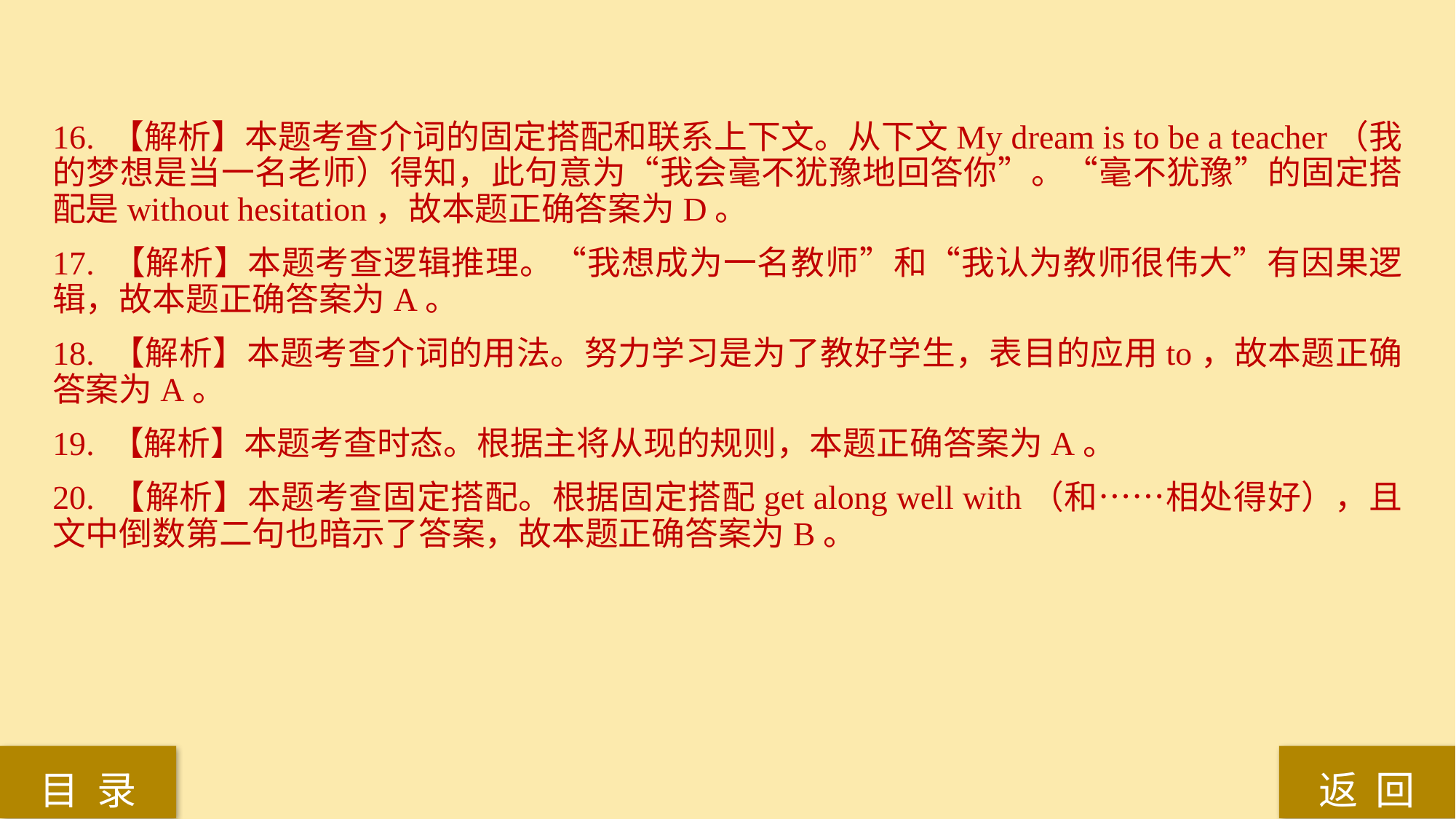

16. 【解析】本题考查介词的固定搭配和联系上下文。从下文My dream is to be a teacher（我的梦想是当一名老师）得知，此句意为“我会毫不犹豫地回答你”。“毫不犹豫”的固定搭配是without hesitation，故本题正确答案为D。
17. 【解析】本题考查逻辑推理。“我想成为一名教师”和“我认为教师很伟大”有因果逻辑，故本题正确答案为A。
18. 【解析】本题考查介词的用法。努力学习是为了教好学生，表目的应用to，故本题正确答案为A。
19. 【解析】本题考查时态。根据主将从现的规则，本题正确答案为A。
20. 【解析】本题考查固定搭配。根据固定搭配get along well with（和……相处得好），且文中倒数第二句也暗示了答案，故本题正确答案为B。
返  回